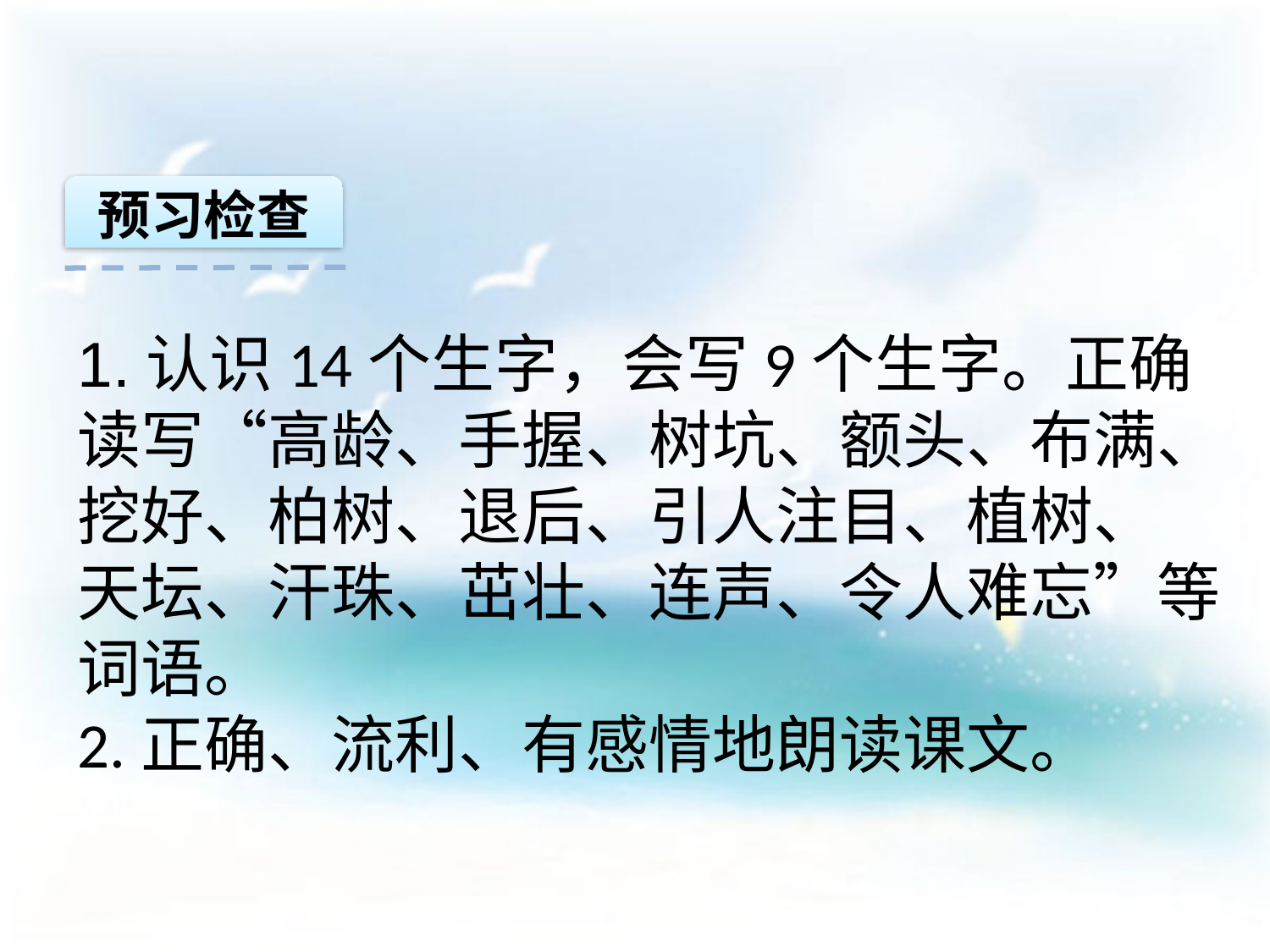

预习检查
1.认识14个生字，会写9个生字。正确
读写“高龄、手握、树坑、额头、布满、
挖好、柏树、退后、引人注目、植树、
天坛、汗珠、茁壮、连声、令人难忘”等
词语。
2.正确、流利、有感情地朗读课文。